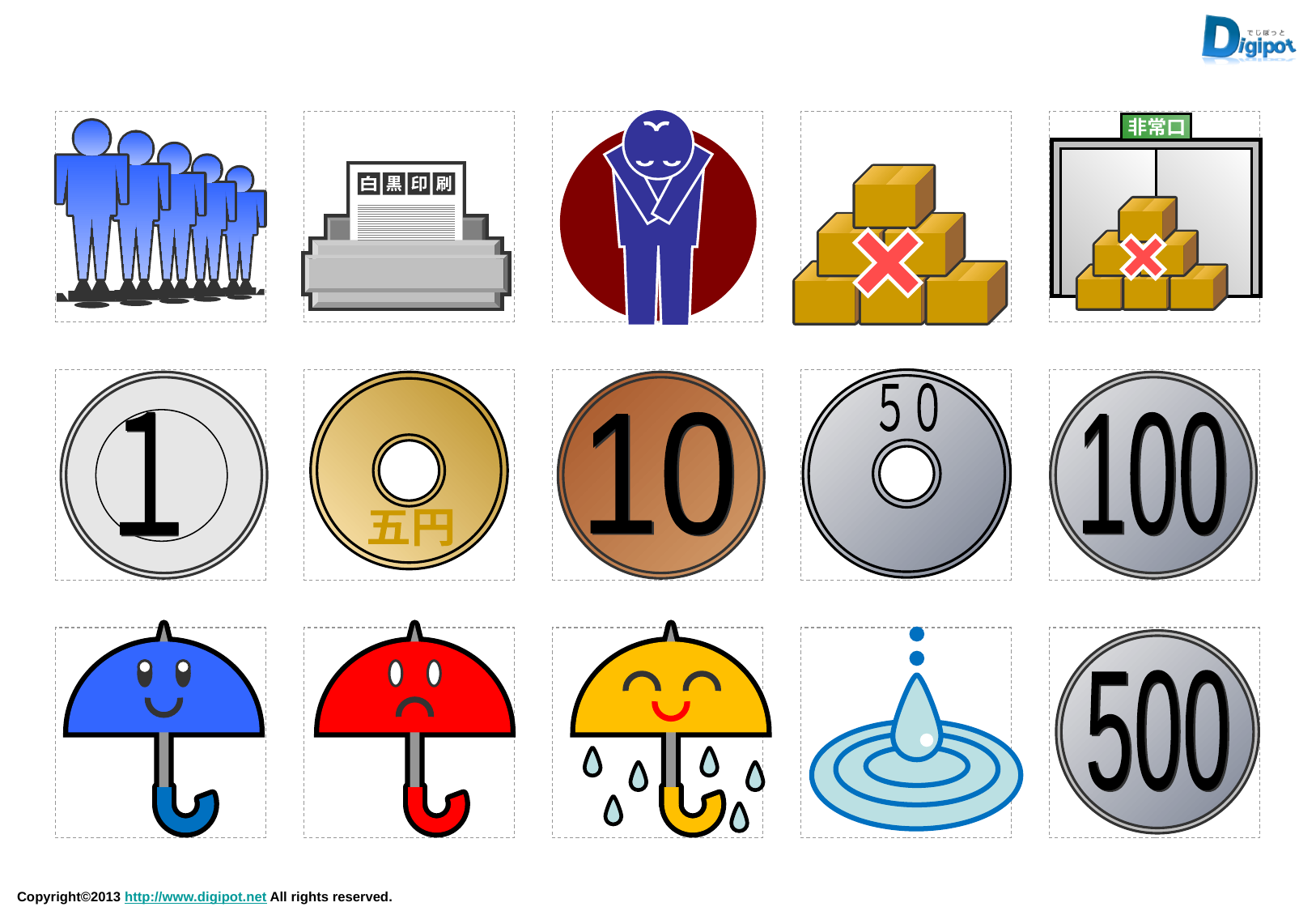

非常口

白

黒

印

刷

５０

１
１

五円

10
10

100
100

500
500